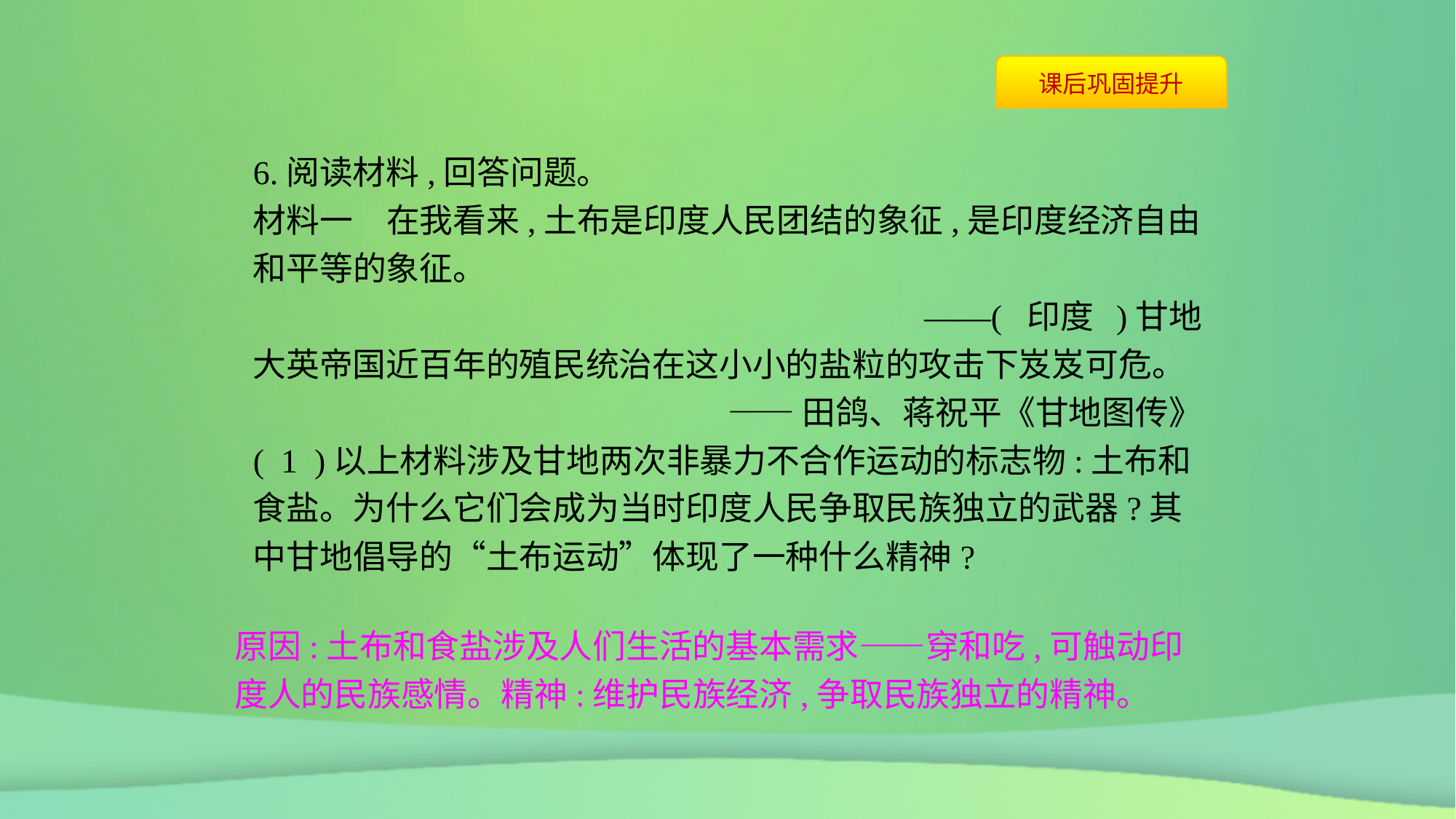

6.阅读材料,回答问题。
材料一　在我看来,土布是印度人民团结的象征,是印度经济自由和平等的象征。
——(  印度  )甘地
大英帝国近百年的殖民统治在这小小的盐粒的攻击下岌岌可危。
——田鸽、蒋祝平《甘地图传》
(  1  )以上材料涉及甘地两次非暴力不合作运动的标志物:土布和食盐。为什么它们会成为当时印度人民争取民族独立的武器?其中甘地倡导的“土布运动”体现了一种什么精神?
原因:土布和食盐涉及人们生活的基本需求——穿和吃,可触动印度人的民族感情。精神:维护民族经济,争取民族独立的精神。